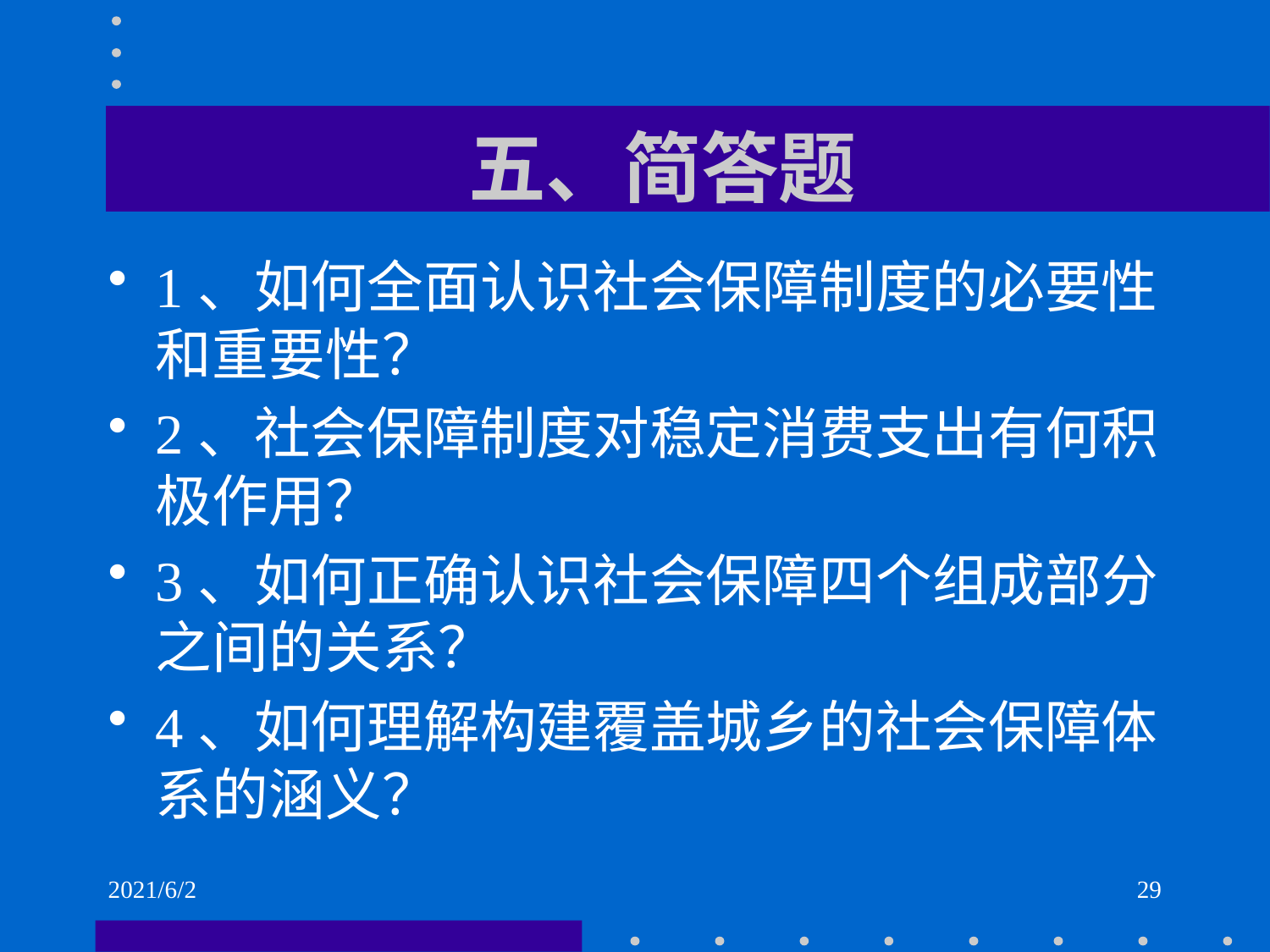

# 五、简答题
1、如何全面认识社会保障制度的必要性和重要性？
2、社会保障制度对稳定消费支出有何积极作用？
3、如何正确认识社会保障四个组成部分之间的关系？
4、如何理解构建覆盖城乡的社会保障体系的涵义？

2021/6/2
29